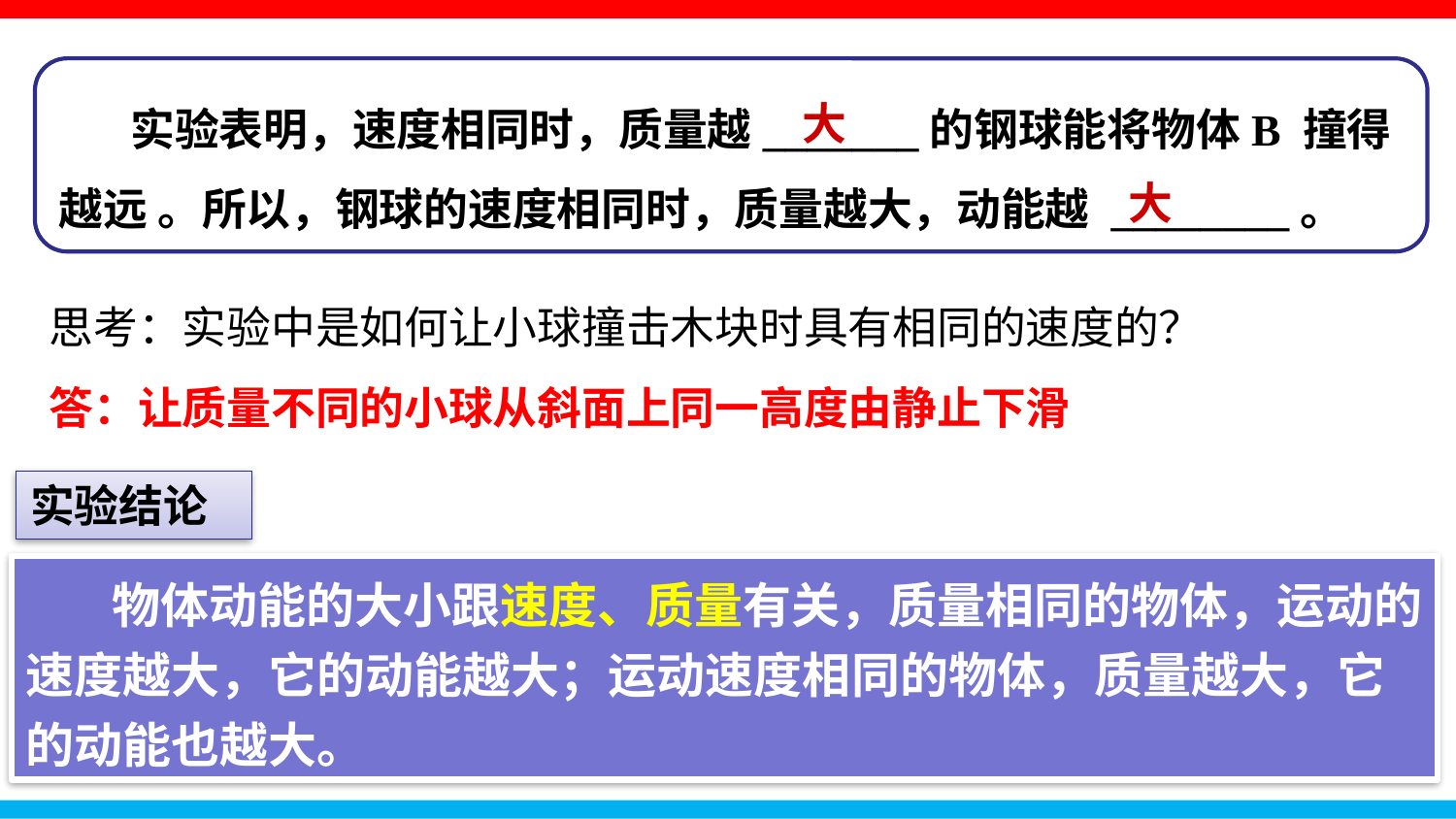

实验表明，速度相同时，质量越_______的钢球能将物体B 撞得越远 。所以，钢球的速度相同时，质量越大，动能越 ________。
大
大
思考：实验中是如何让小球撞击木块时具有相同的速度的？
答：让质量不同的小球从斜面上同一高度由静止下滑
实验结论
物体动能的大小跟速度、质量有关，质量相同的物体，运动的速度越大，它的动能越大；运动速度相同的物体，质量越大，它的动能也越大。